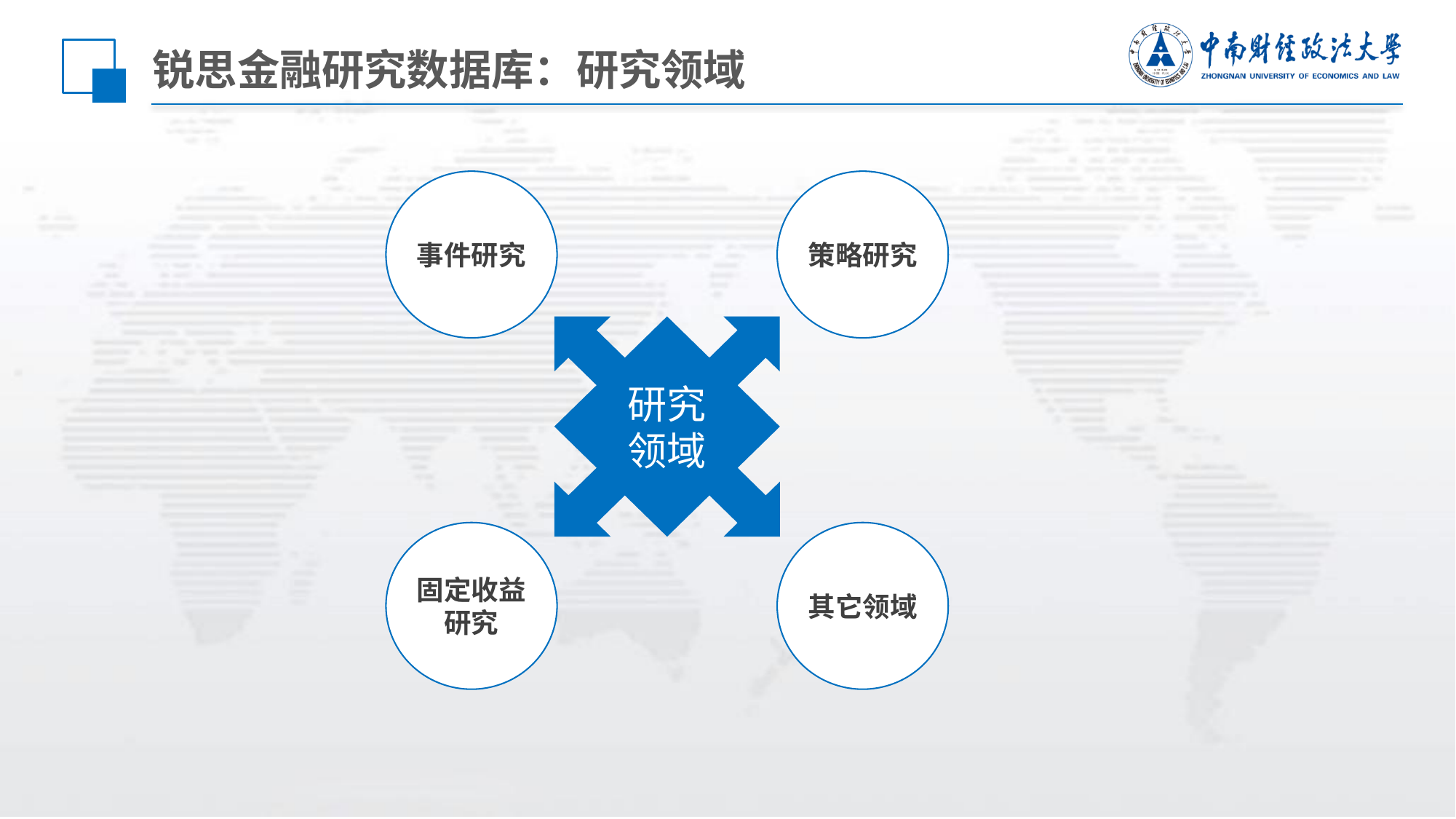

# 锐思金融研究数据库：研究领域
事件研究
策略研究
研究
领域
固定收益研究
其它领域